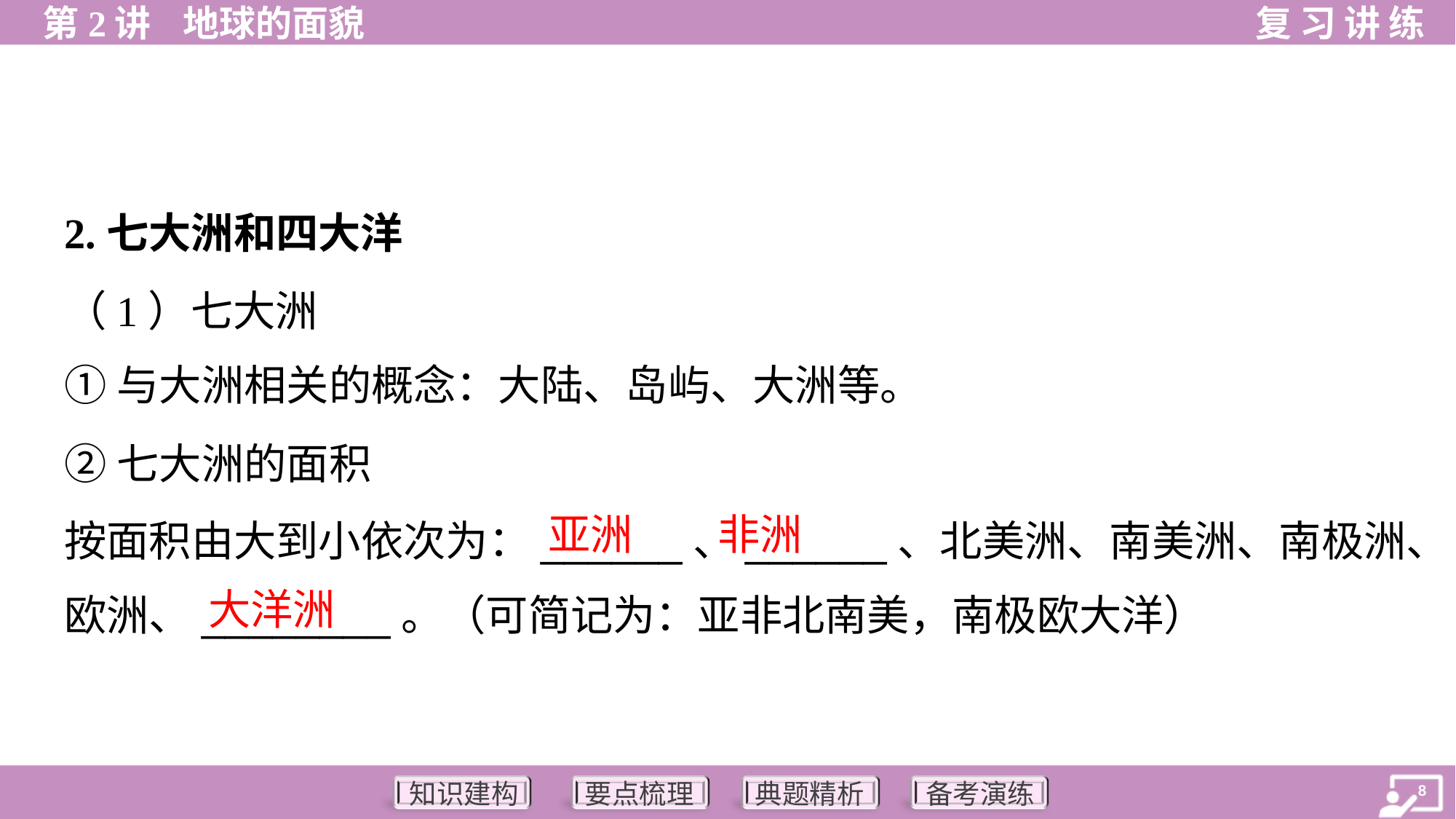

2.七大洲和四大洋
（1）七大洲
①与大洲相关的概念：大陆、岛屿、大洲等。
②七大洲的面积
按面积由大到小依次为：______、______、北美洲、南美洲、南极洲、
欧洲、________。（可简记为：亚非北南美，南极欧大洋）
亚洲
非洲
大洋洲